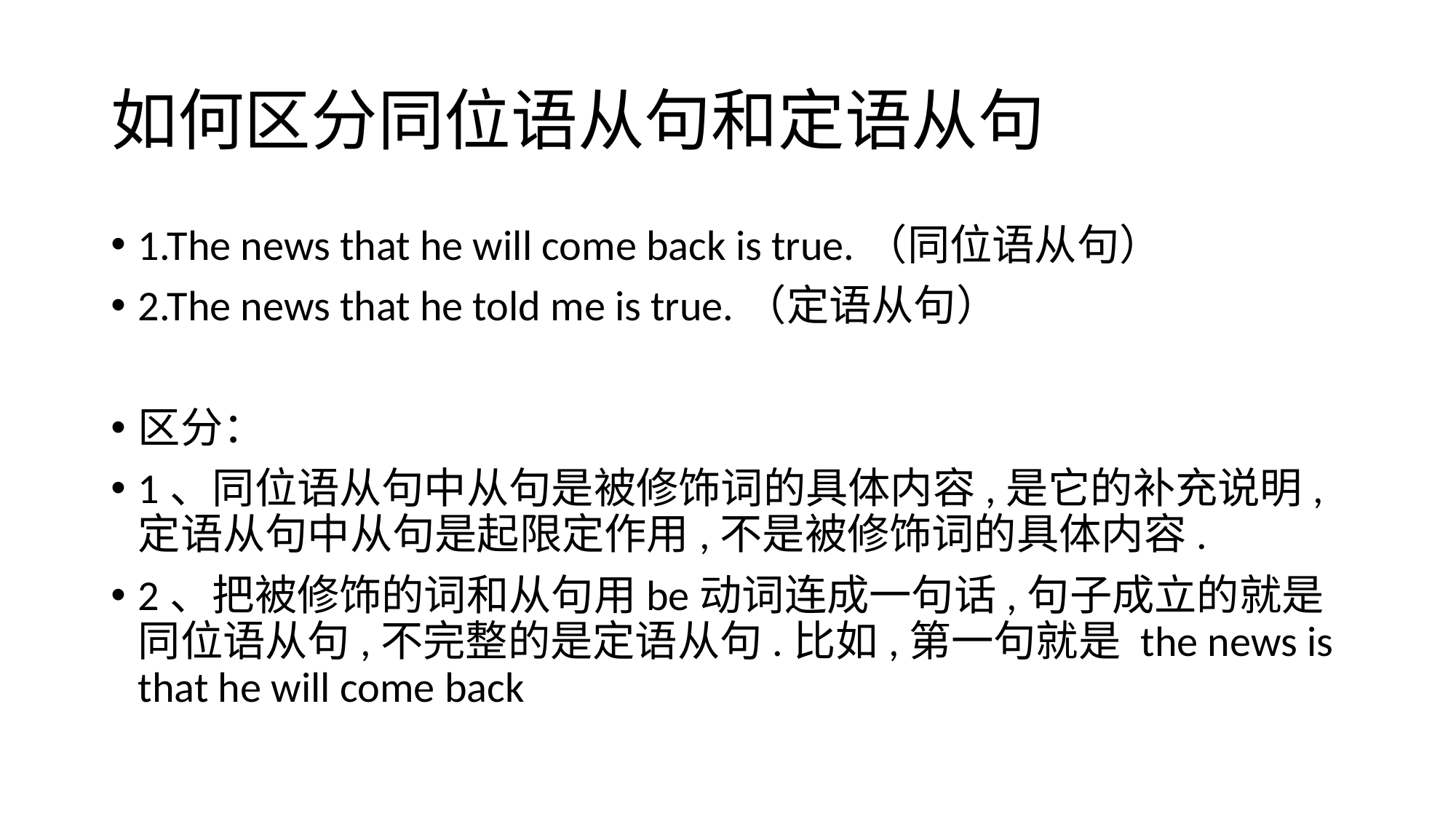

# 如何区分同位语从句和定语从句
1.The news that he will come back is true.（同位语从句）
2.The news that he told me is true.（定语从句）

区分：
1、同位语从句中从句是被修饰词的具体内容,是它的补充说明,定语从句中从句是起限定作用,不是被修饰词的具体内容.
2、把被修饰的词和从句用be动词连成一句话,句子成立的就是同位语从句,不完整的是定语从句.比如,第一句就是 the news is that he will come back